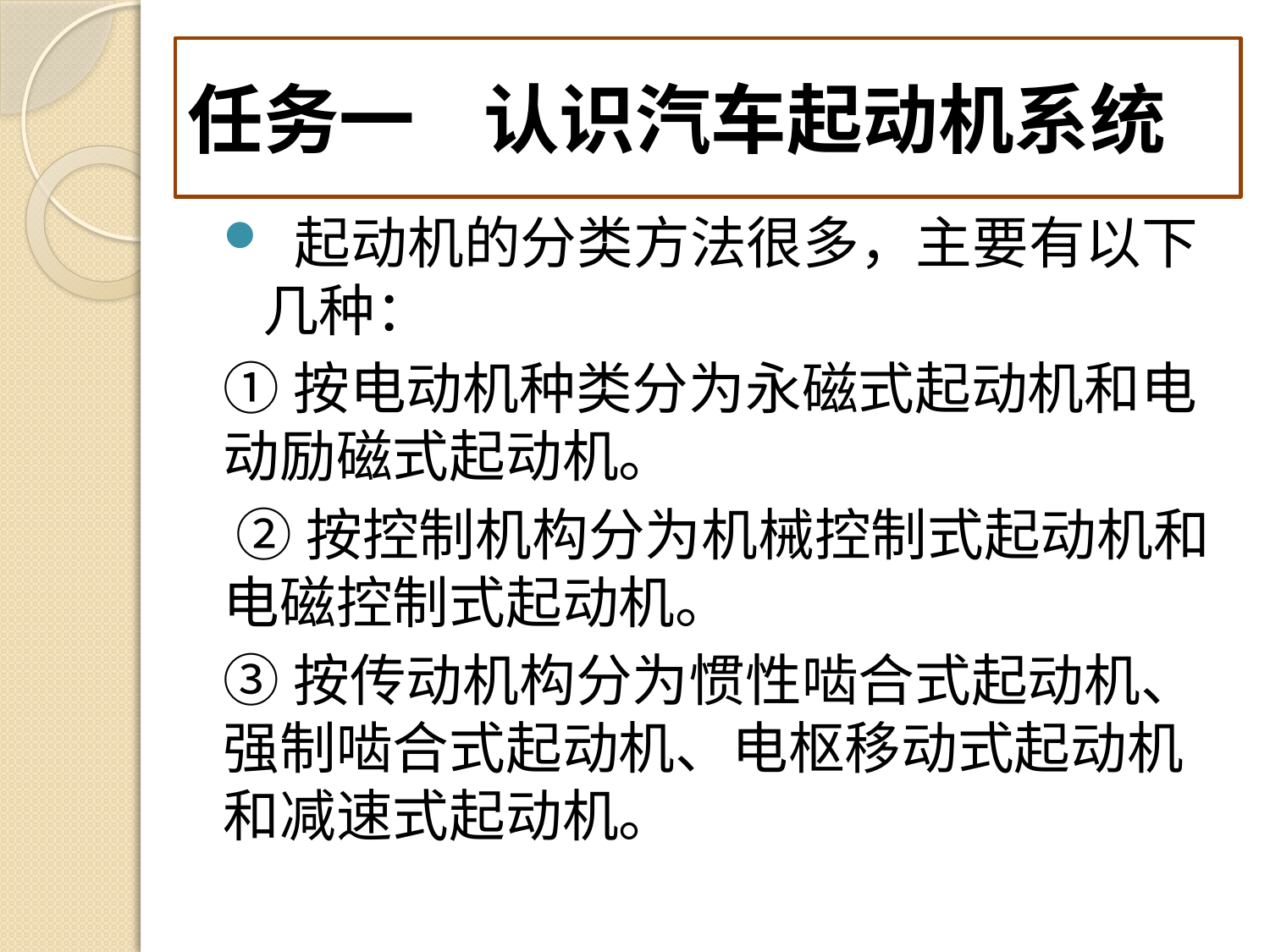

# 任务一    认识汽车起动机系统
 起动机的分类方法很多，主要有以下几种：
①按电动机种类分为永磁式起动机和电动励磁式起动机。
 ②按控制机构分为机械控制式起动机和电磁控制式起动机。
③按传动机构分为惯性啮合式起动机、强制啮合式起动机、电枢移动式起动机和减速式起动机。